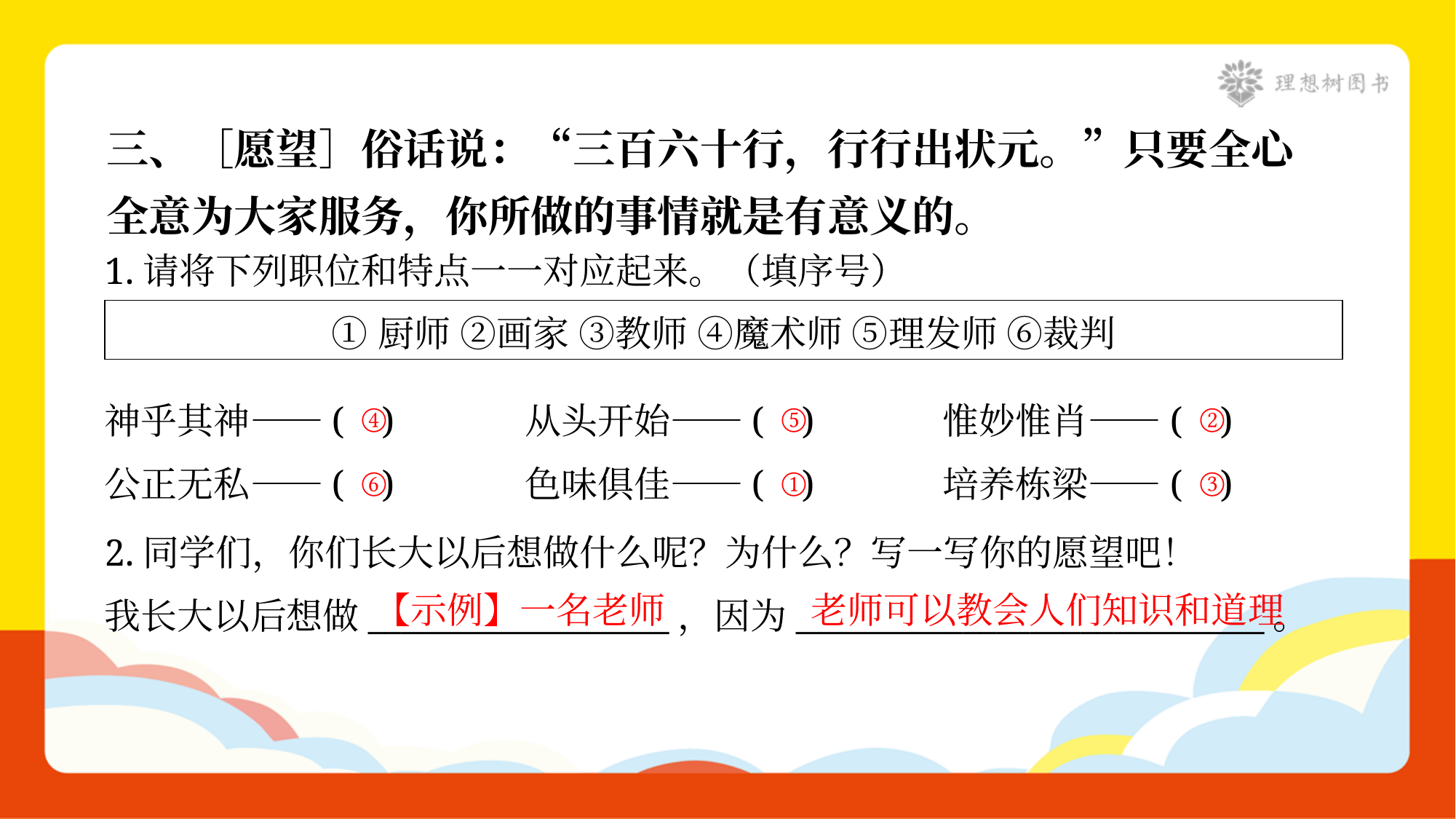

三、［愿望］俗话说：“三百六十行，行行出状元。”只要全心
全意为大家服务，你所做的事情就是有意义的。

1.请将下列职位和特点一一对应起来。（填序号）
| ①厨师 ②画家 ③教师 ④魔术师 ⑤理发师 ⑥裁判 |
| --- |
神乎其神——(    )	从头开始——(    )	惟妙惟肖——(    )
公正无私——(    )	色味俱佳——(    )	培养栋梁——(    )
④
⑤
②
⑥
①
③
2.同学们，你们长大以后想做什么呢？为什么？写一写你的愿望吧！
我长大以后想做__________________，因为____________________________。
【示例】一名老师
老师可以教会人们知识和道理